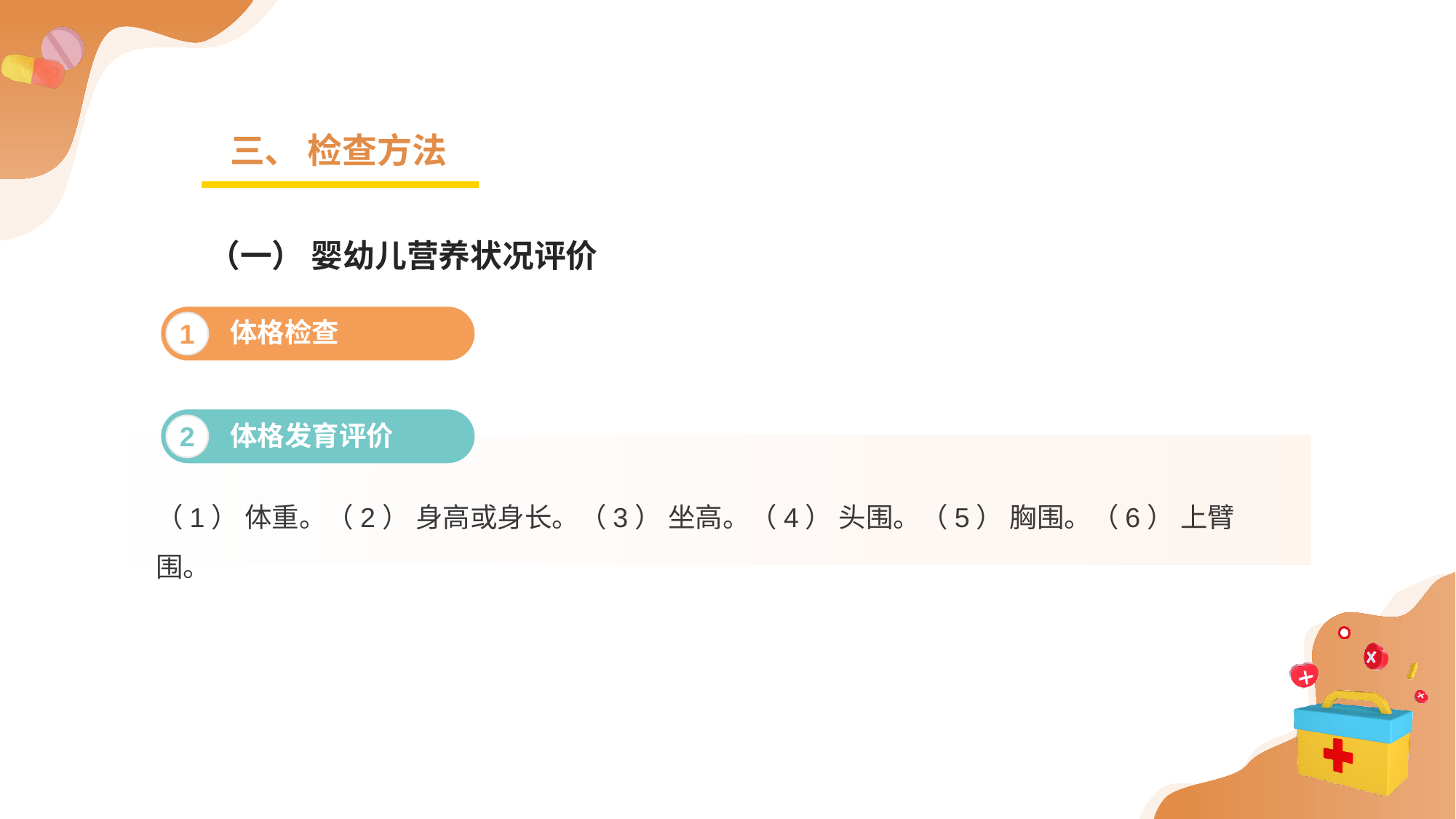

三、 检查方法
（一） 婴幼儿营养状况评价

体格检查

1

体格发育评价

2

（1） 体重。（2） 身高或身长。（3） 坐高。（4） 头围。（5） 胸围。（6） 上臂围。